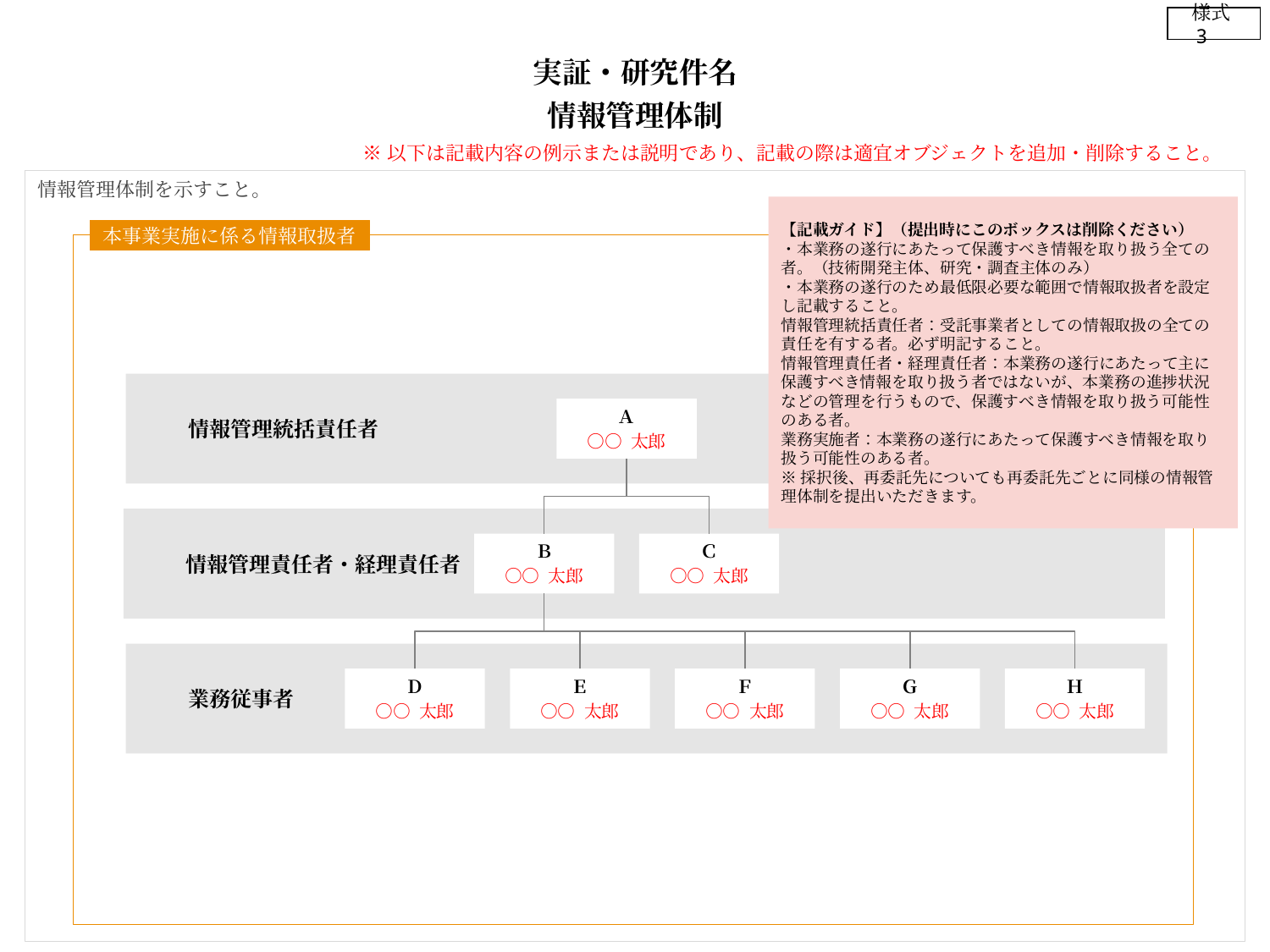

様式3
実証・研究件名
情報管理体制
※以下は記載内容の例示または説明であり、記載の際は適宜オブジェクトを追加・削除すること。
情報管理体制を示すこと。
【記載ガイド】（提出時にこのボックスは削除ください）
・本業務の遂行にあたって保護すべき情報を取り扱う全ての者。（技術開発主体、研究・調査主体のみ）
・本業務の遂行のため最低限必要な範囲で情報取扱者を設定し記載すること。
情報管理統括責任者：受託事業者としての情報取扱の全ての責任を有する者。必ず明記すること。
情報管理責任者・経理責任者：本業務の遂行にあたって主に保護すべき情報を取り扱う者ではないが、本業務の進捗状況などの管理を行うもので、保護すべき情報を取り扱う可能性のある者。
業務実施者：本業務の遂行にあたって保護すべき情報を取り扱う可能性のある者。
※採択後、再委託先についても再委託先ごとに同様の情報管理体制を提出いただきます。
本事業実施に係る情報取扱者

情報管理統括責任者
Ａ
○○ 太郎
情報管理責任者・経理責任者
Ｂ
○○ 太郎
Ｃ
○○ 太郎
業務従事者
Ｄ
○○ 太郎
Ｅ
○○ 太郎
Ｆ
○○ 太郎
Ｇ
○○ 太郎
Ｈ
○○ 太郎